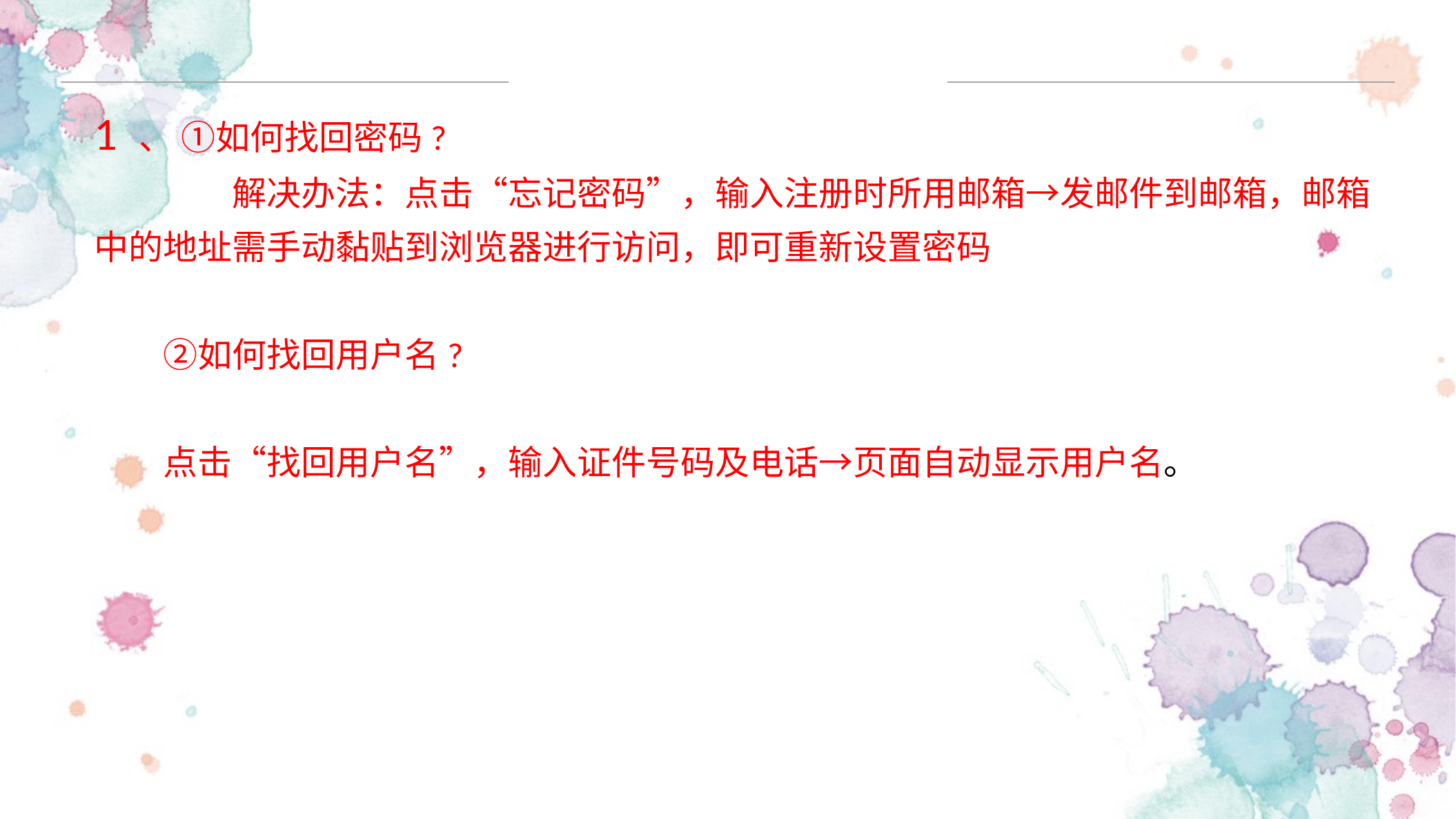

1 、 ①如何找回密码?
　　　　解决办法：点击“忘记密码”，输入注册时所用邮箱→发邮件到邮箱，邮箱中的地址需手动黏贴到浏览器进行访问，即可重新设置密码
　　②如何找回用户名?
　　点击“找回用户名”，输入证件号码及电话→页面自动显示用户名。